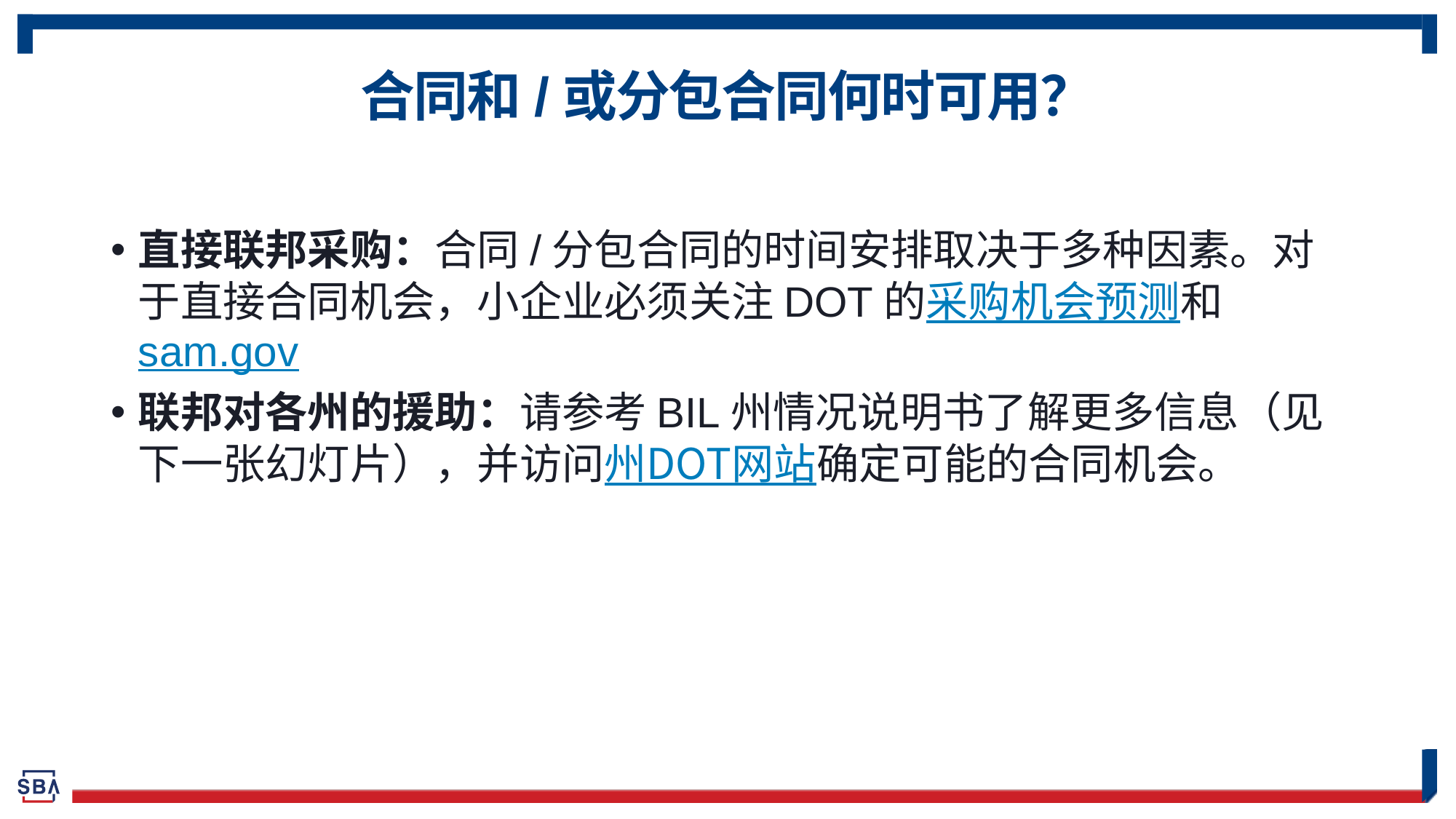

# 合同和/或分包合同何时可用？
直接联邦采购：合同/分包合同的时间安排取决于多种因素。对于直接合同机会，小企业必须关注DOT的采购机会预测和sam.gov
联邦对各州的援助：请参考BIL州情况说明书了解更多信息（见下一张幻灯片），并访问州DOT网站确定可能的合同机会。